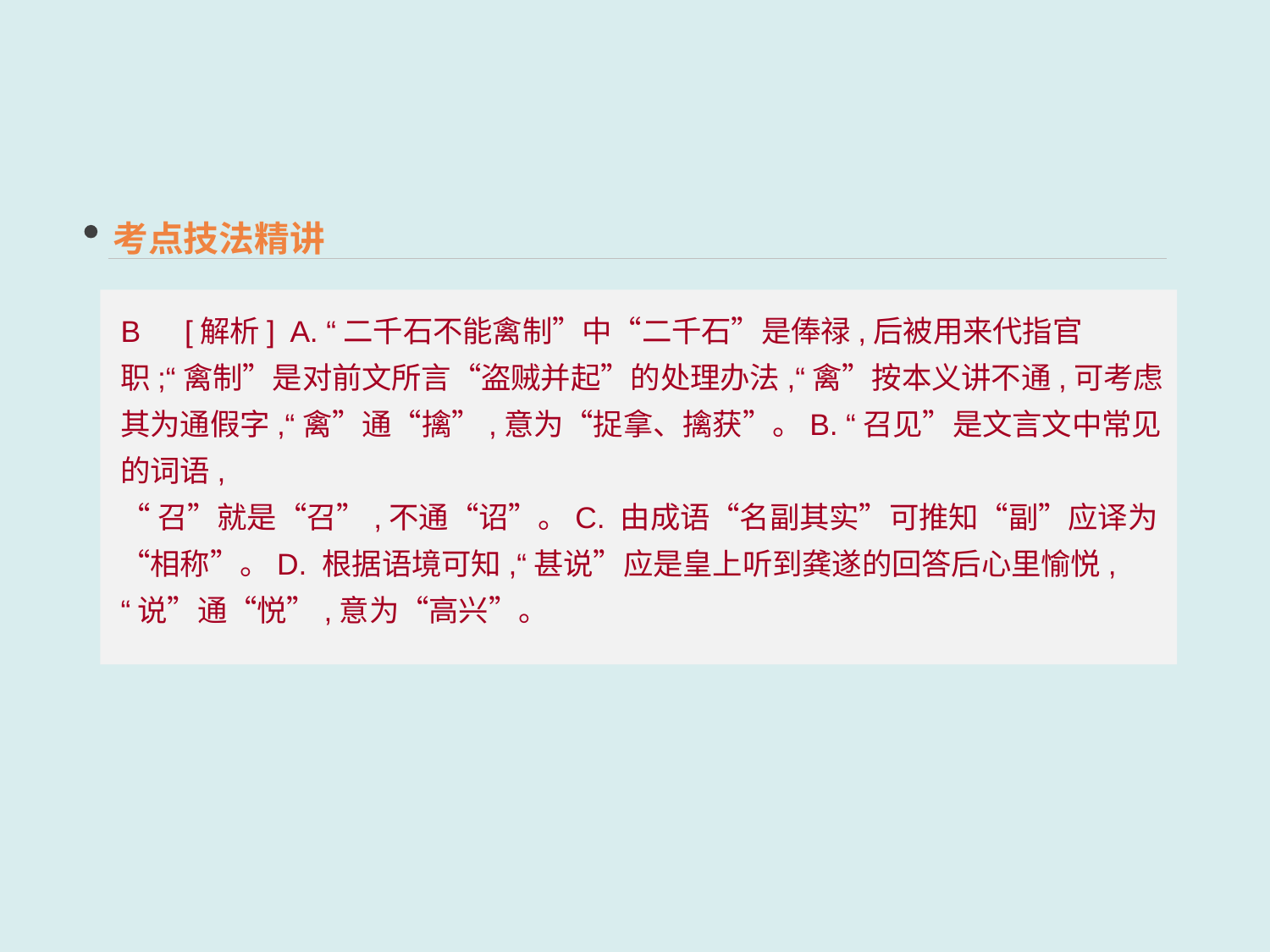

考点技法精讲

B　[解析]  A. “二千石不能禽制”中“二千石”是俸禄,后被用来代指官职;“禽制”是对前文所言“盗贼并起”的处理办法,“禽”按本义讲不通,可考虑其为通假字,“禽”通“擒”,意为“捉拿、擒获”。B. “召见”是文言文中常见的词语,
“召”就是“召”,不通“诏”。C. 由成语“名副其实”可推知“副”应译为“相称”。D. 根据语境可知,“甚说”应是皇上听到龚遂的回答后心里愉悦,“说”通“悦”,意为“高兴”。